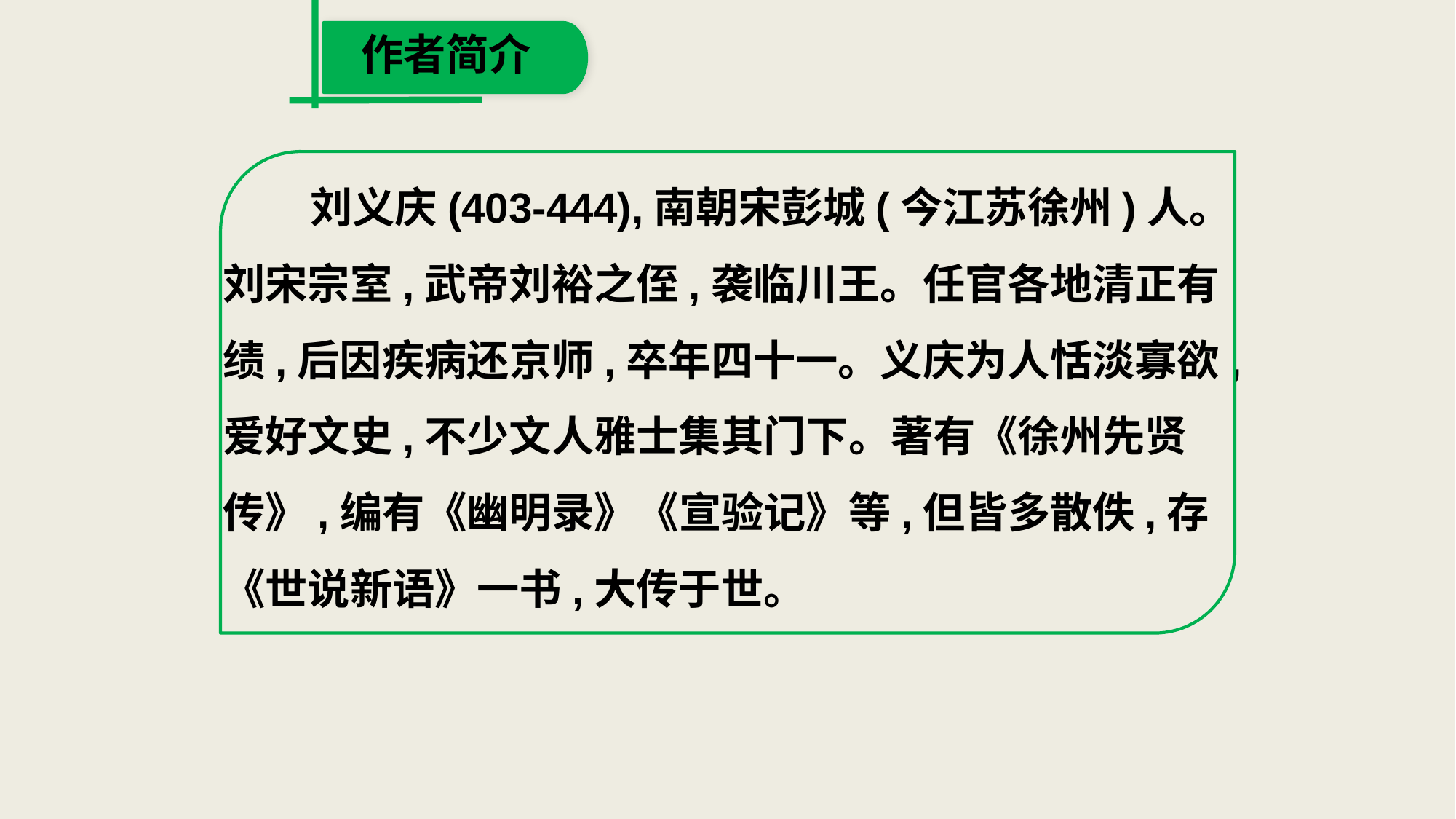

作者简介

        刘义庆(403-444),南朝宋彭城(今江苏徐州)人。
刘宋宗室,武帝刘裕之侄,袭临川王。任官各地清正有
绩,后因疾病还京师,卒年四十一。义庆为人恬淡寡欲,
爱好文史,不少文人雅士集其门下。著有《徐州先贤
传》,编有《幽明录》《宣验记》等,但皆多散佚,存
《世说新语》一书,大传于世。